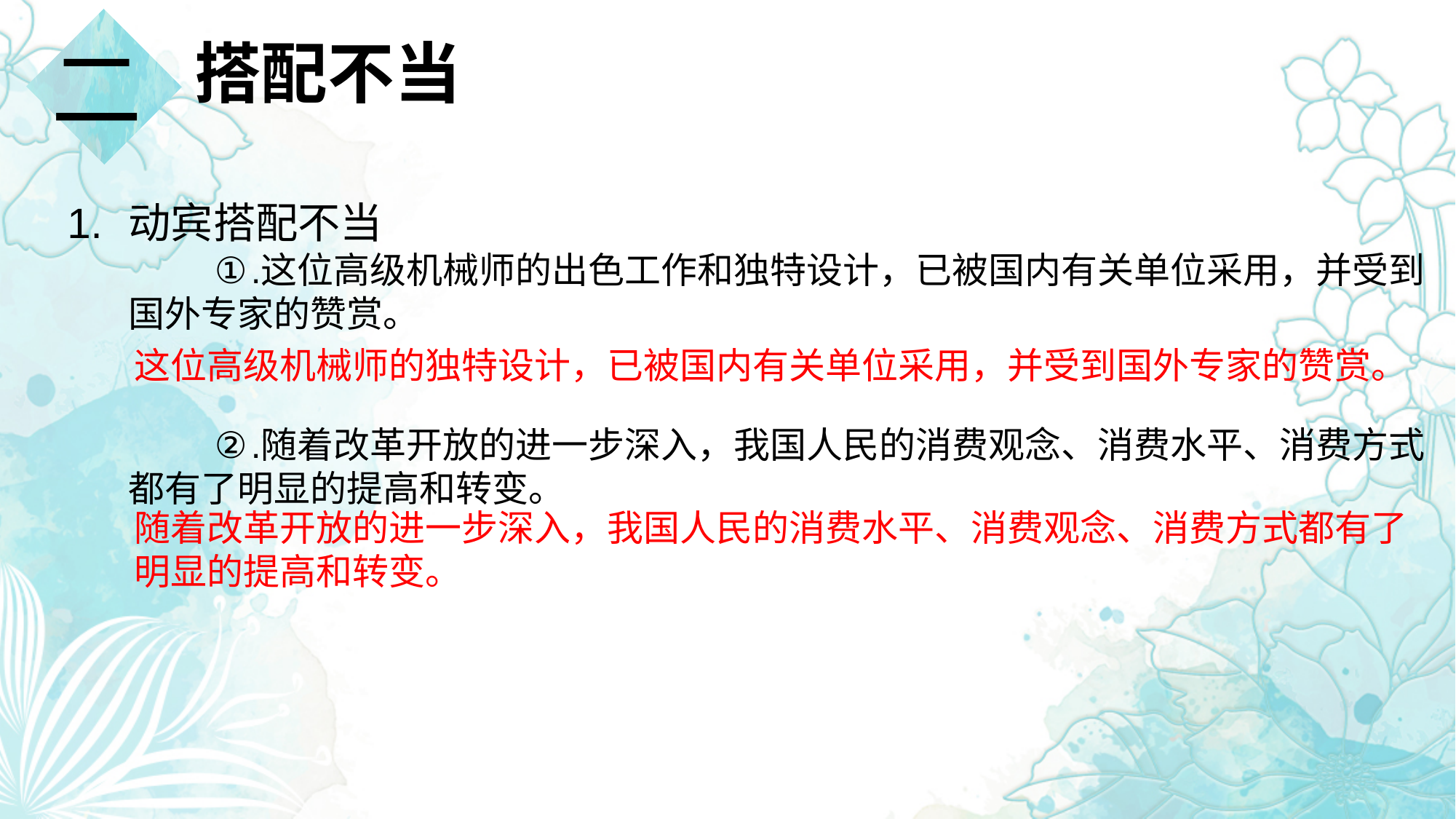

二
搭配不当

动宾搭配不当
这位高级机械师的出色工作和独特设计，已被国内有关单位采用，并受到国外专家的赞赏。

随着改革开放的进一步深入，我国人民的消费观念、消费水平、消费方式都有了明显的提高和转变。

这位高级机械师的独特设计，已被国内有关单位采用，并受到国外专家的赞赏。
随着改革开放的进一步深入，我国人民的消费水平、消费观念、消费方式都有了明显的提高和转变。